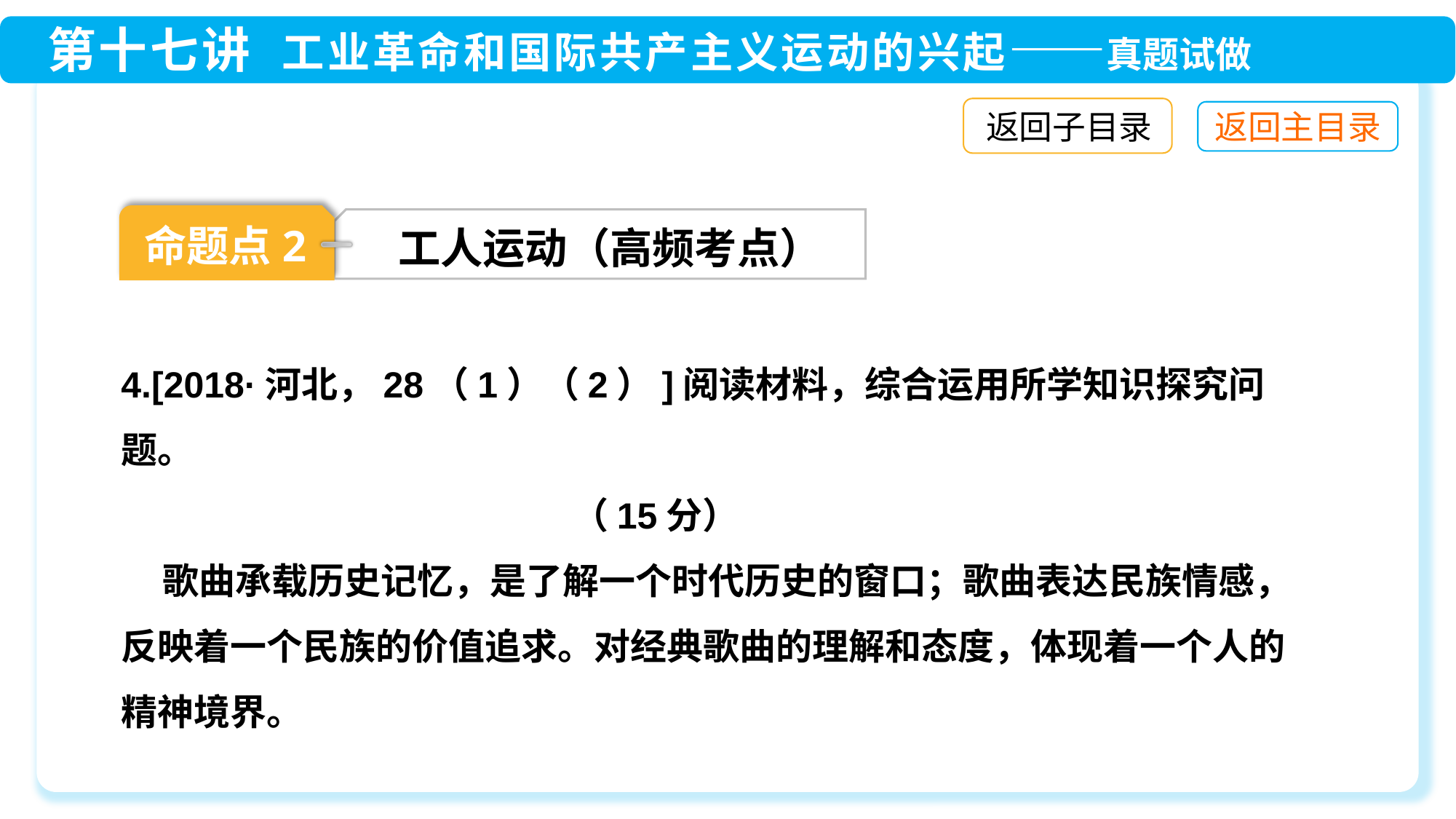

返回子目录

命题点2
工人运动（高频考点）

4.[2018·河北，28（1）（2）]阅读材料，综合运用所学知识探究问题。
                                                      （15分）
    歌曲承载历史记忆，是了解一个时代历史的窗口；歌曲表达民族情感，反映着一个民族的价值追求。对经典歌曲的理解和态度，体现着一个人的精神境界。